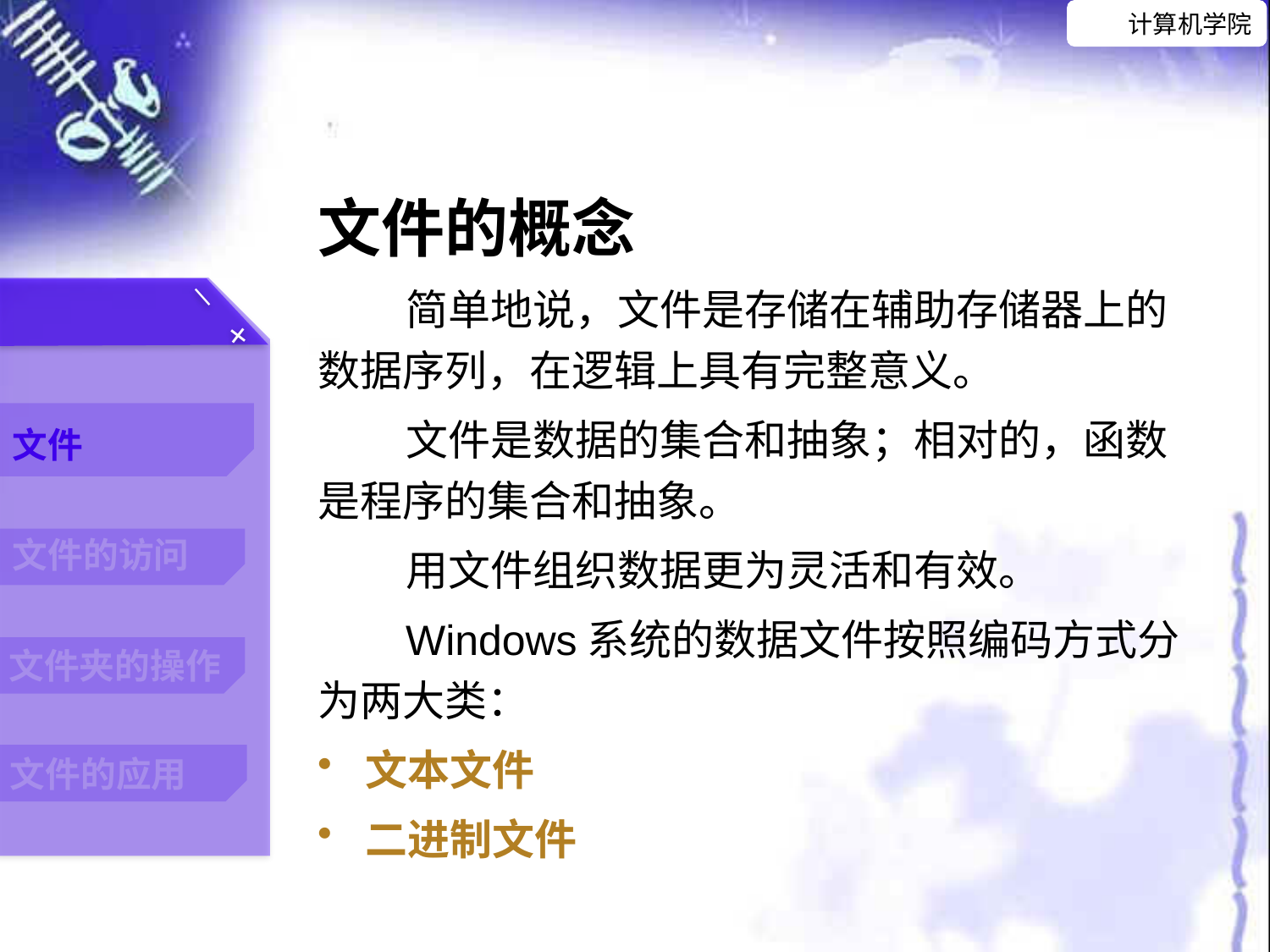

文件的概念
简单地说，文件是存储在辅助存储器上的数据序列，在逻辑上具有完整意义。
文件是数据的集合和抽象；相对的，函数是程序的集合和抽象。
用文件组织数据更为灵活和有效。
Windows系统的数据文件按照编码方式分为两大类：
文本文件
二进制文件